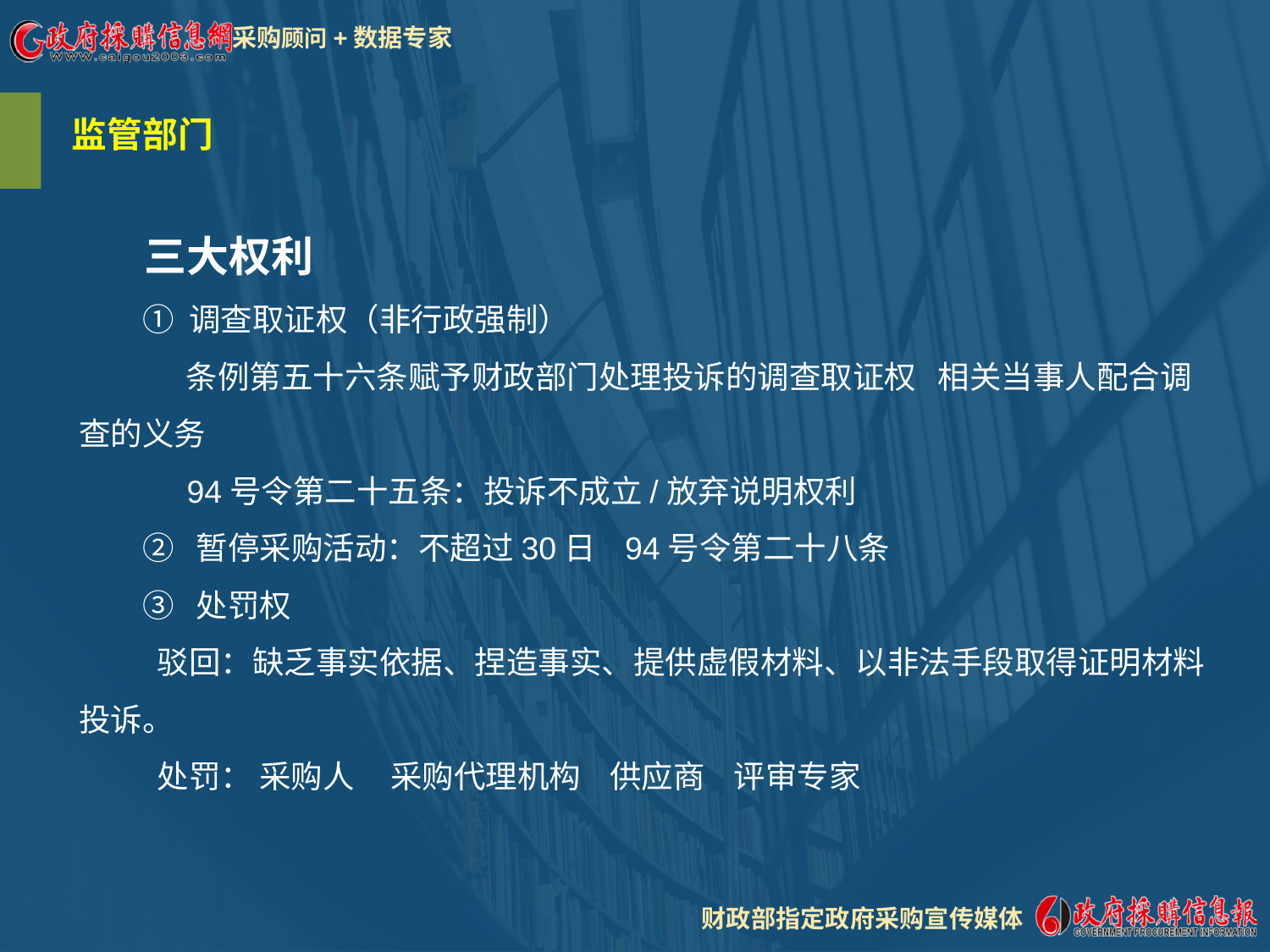

监管部门
        三大权利
① 调查取证权（非行政强制）
     条例第五十六条赋予财政部门处理投诉的调查取证权   相关当事人配合调查的义务
     94号令第二十五条：投诉不成立/放弃说明权利
②  暂停采购活动：不超过30日   94号令第二十八条
③  处罚权
 驳回：缺乏事实依据、捏造事实、提供虚假材料、以非法手段取得证明材料投诉。
 处罚： 采购人     采购代理机构    供应商    评审专家